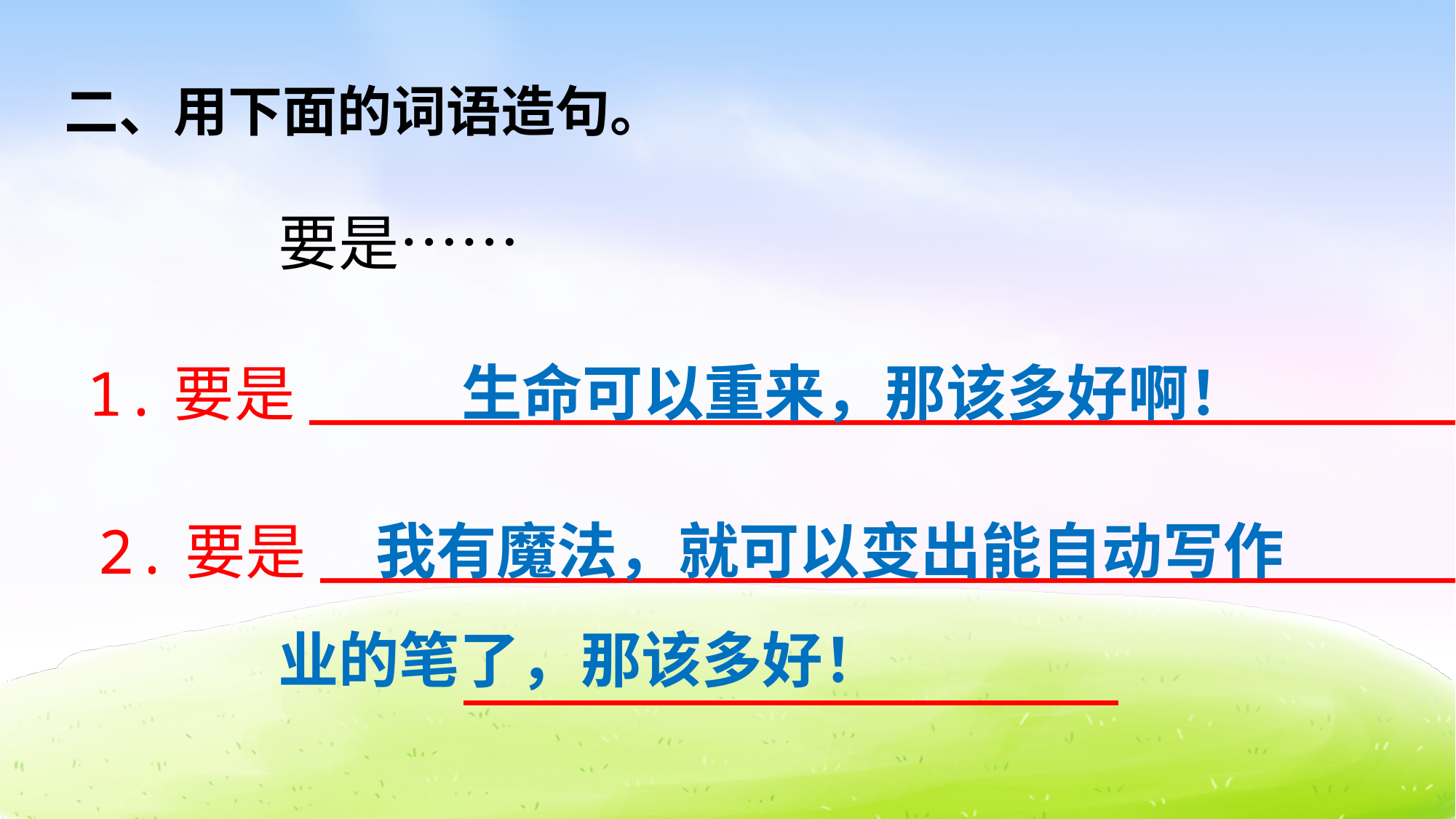

二、用下面的词语造句。
要是……
生命可以重来，那该多好啊！
1.要是________________________________
      我有魔法，就可以变出能自动写作业的笔了，那该多好！
2.要是________________________________

——————————————————